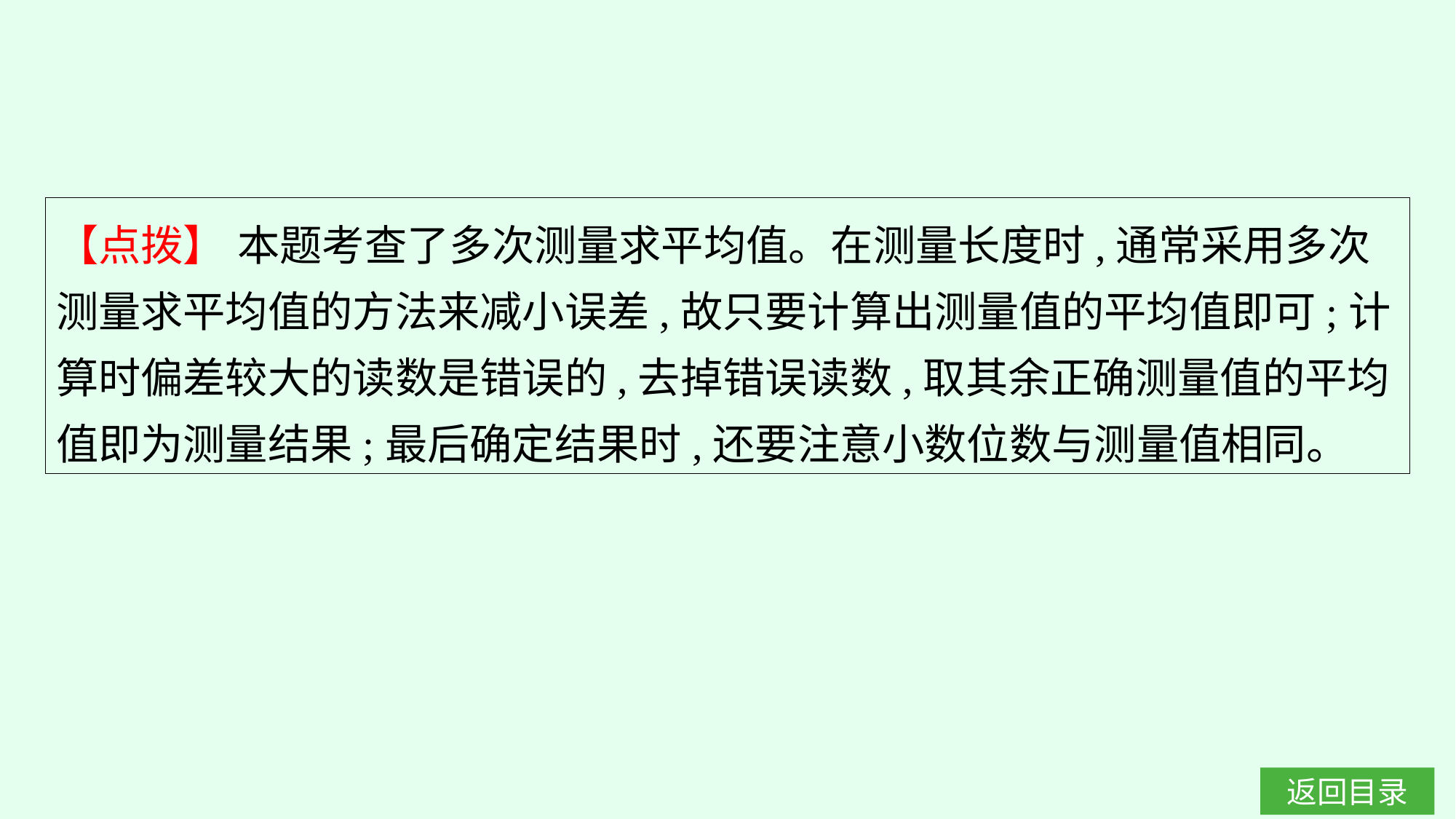

【点拨】 本题考查了多次测量求平均值。在测量长度时,通常采用多次测量求平均值的方法来减小误差,故只要计算出测量值的平均值即可;计算时偏差较大的读数是错误的,去掉错误读数,取其余正确测量值的平均值即为测量结果;最后确定结果时,还要注意小数位数与测量值相同。